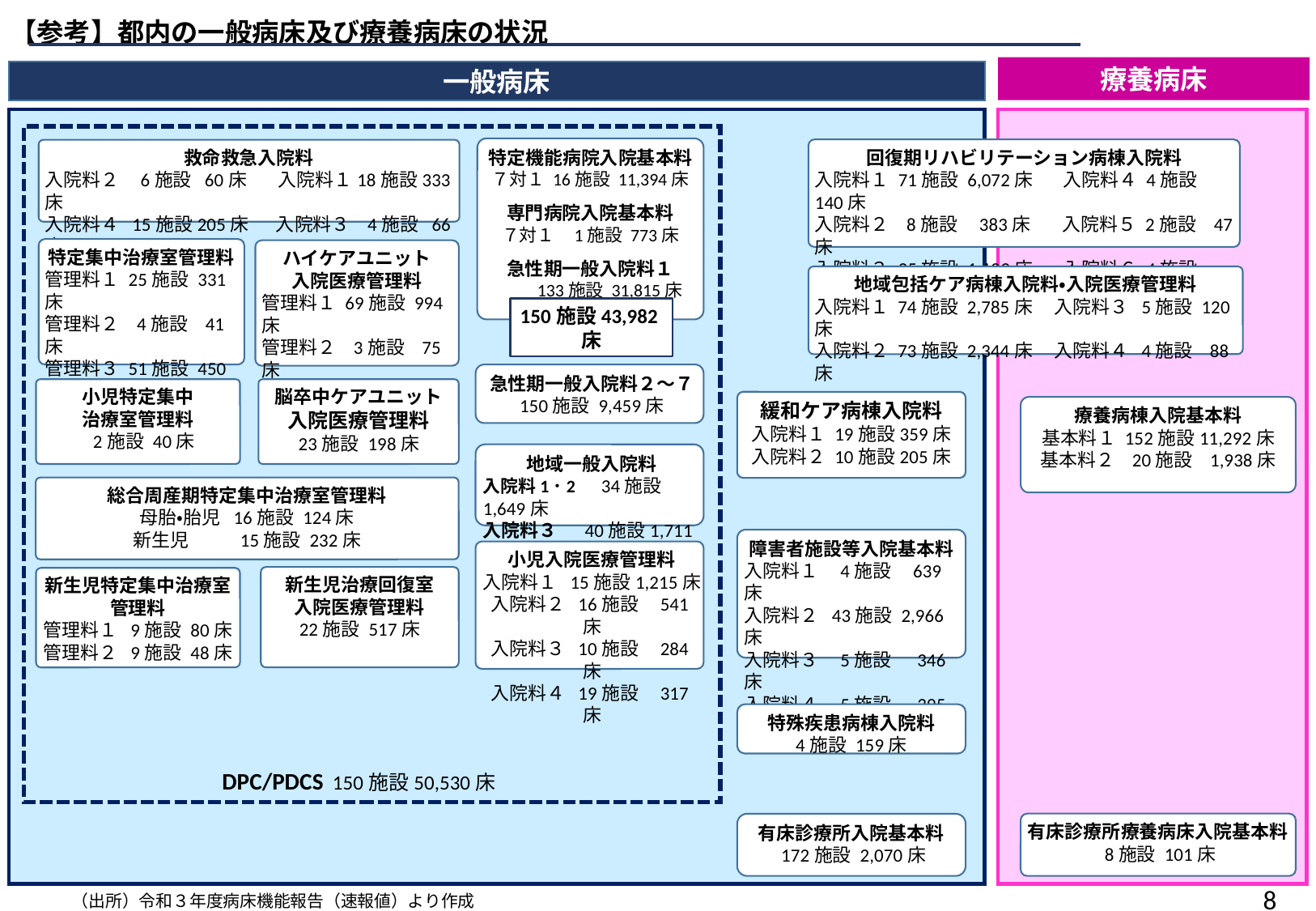

【参考】都内の一般病床及び療養病床の状況
療養病床
一般病床

特定機能病院入院基本料
７対１ 16施設 11,394床

専門病院入院基本料
７対１    1施設 773床

急性期一般入院料１
             133施設 31,815床

回復期リハビリテーション病棟入院料
入院料１ 71施設 6,072床       入院料４ 4施設 140床
入院料２   8施設    383床　   入院料５ 2施設   47床
入院料３ 25施設 1,109床       入院料６ 4施設 226床
救命救急入院料
入院料２    6施設  60床　   入院料１18施設333床
入院料４  15施設205床　  入院料３   4施設  66床
特定集中治療室管理料
管理料１ 25施設 331床
管理料２   4施設   41床
管理料３ 51施設 450床
管理料４   3施設   38床
ハイケアユニット
入院医療管理料
管理料１ 69施設 994床
管理料２   3施設   75床
地域包括ケア病棟入院料・入院医療管理料
入院料１ 74施設 2,785床     入院料３  5施設 120床
入院料２ 73施設 2,344床     入院料４  4施設   88床
150施設43,982床
急性期一般入院料２～７
150施設 9,459床
小児特定集中
治療室管理料
            2施設 40床
脳卒中ケアユニット
入院医療管理料
        23施設 198床
緩和ケア病棟入院料
入院料１ 19施設359床
入院料２ 10施設205床
療養病棟入院基本料
基本料１ 152施設11,292床
基本料２   20施設   1,938床
地域一般入院料
入院料1･2　34施設1,649床
入院料３　 40施設1,711床
総合周産期特定集中治療室管理料
母胎・胎児  16施設 124床
新生児           15施設 232床

障害者施設等入院基本料
入院料１    4施設    639床
入院料２  43施設 2,966床
入院料３    5施設     346床
入院料４    5施設     395床
小児入院医療管理料
入院料１  15施設1,215床
入院料２  16施設    541床
入院料３  10施設    284床
入院料４  19施設    317床
新生児治療回復室
入院医療管理料
22施設 517床
新生児特定集中治療室
管理料
管理料１  9施設 80床
管理料２  9施設 48床
特殊疾患病棟入院料
4施設 159床
DPC/PDCS  150施設50,530床
有床診療所療養病床入院基本料
 8施設 101床
有床診療所入院基本料
 172施設 2,070床
8
（出所）令和３年度病床機能報告（速報値）より作成